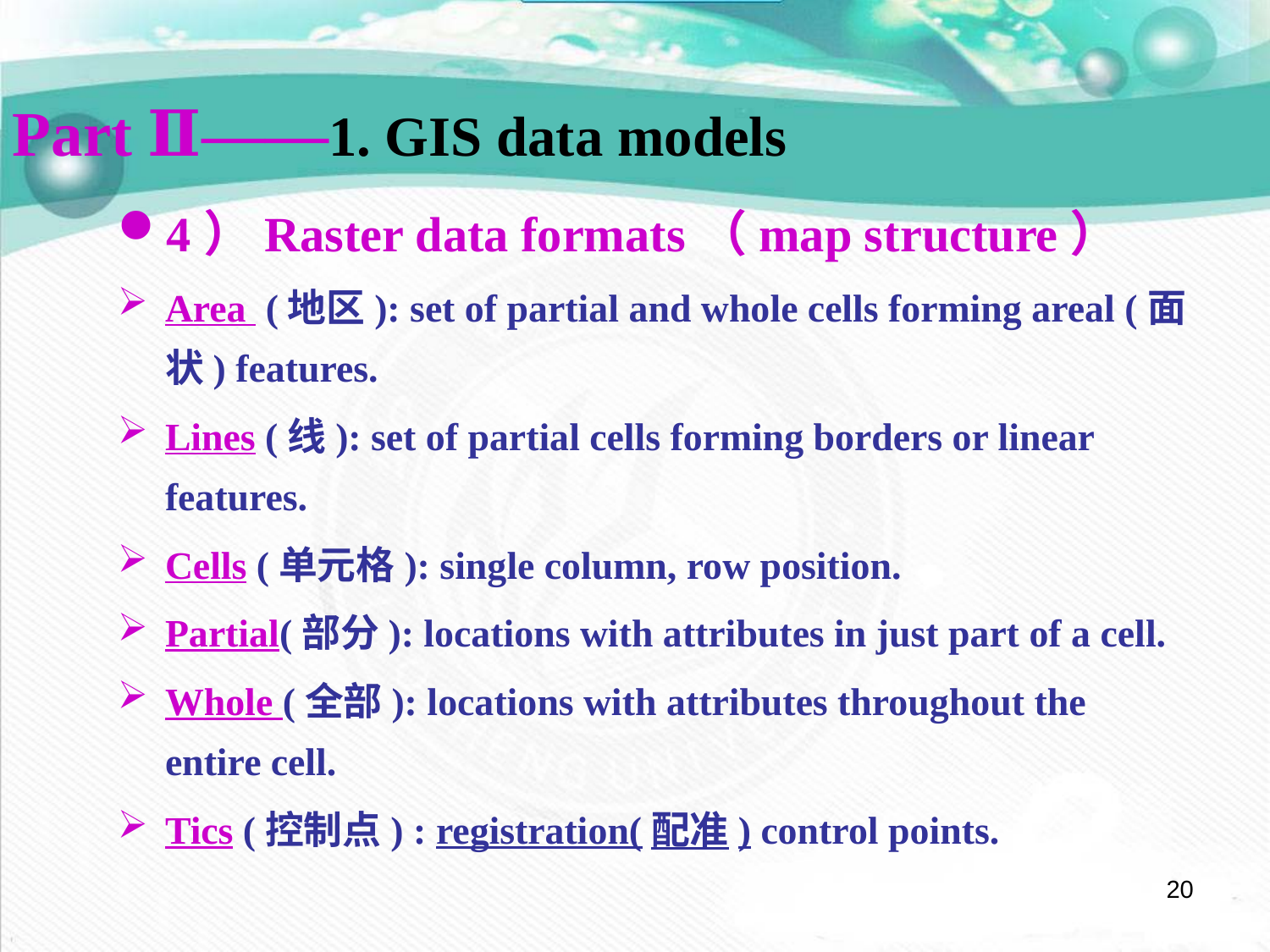

Part Ⅱ——1. GIS data models
4）Raster data formats（map structure）
Area  (地区): set of partial and whole cells forming areal (面状) features.
Lines (线): set of partial cells forming borders or linear features.
Cells (单元格): single column, row position.
Partial(部分): locations with attributes in just part of a cell.
Whole (全部): locations with attributes throughout the entire cell.
Tics (控制点) : registration(配准) control points.
20